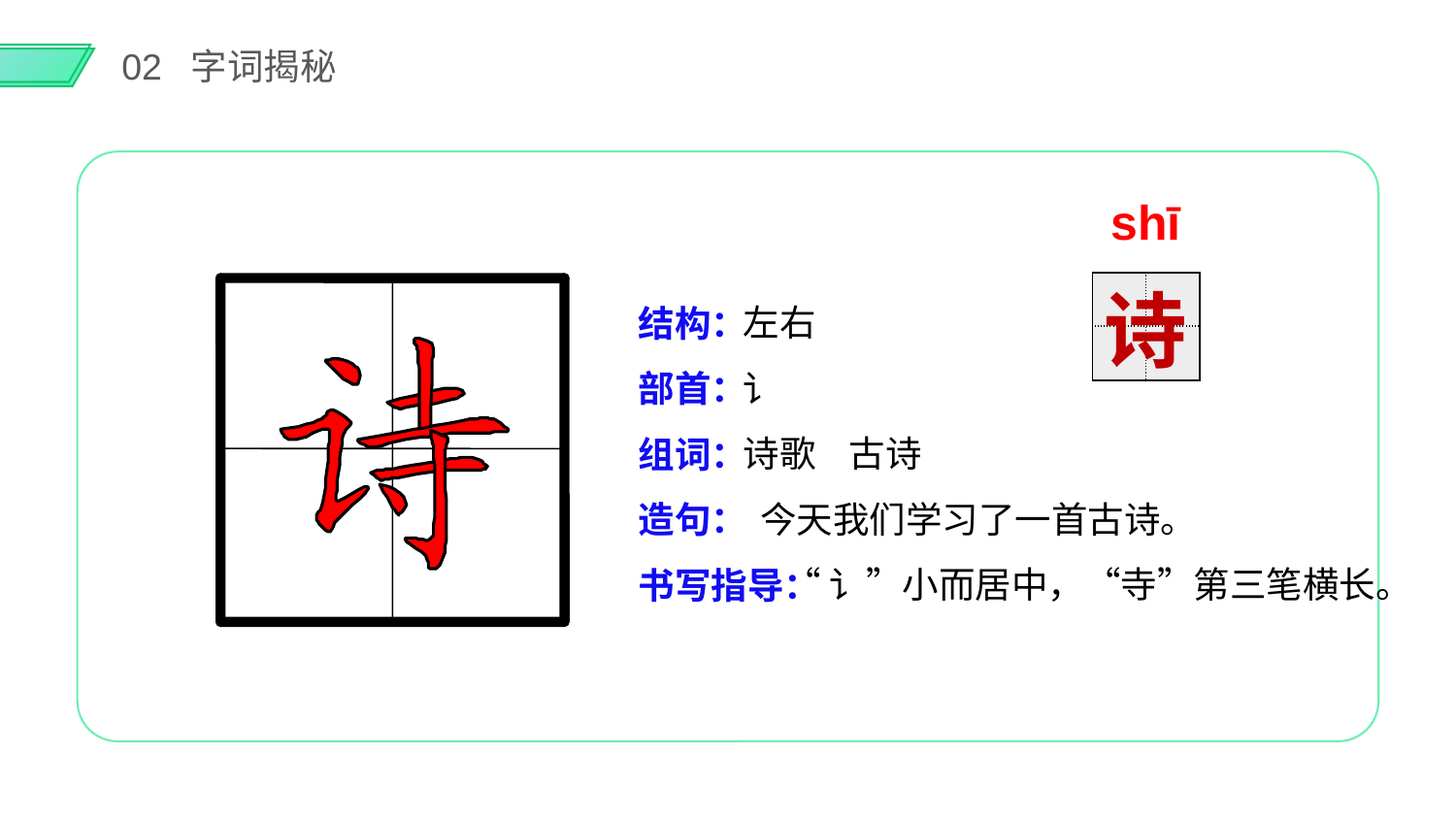

02  字词揭秘
shī
|  |  |
| --- | --- |
|  |  |
左右
讠
诗歌    古诗
 今天我们学习了一首古诗。
     “讠”小而居中，“寺”第三笔横长。
结构：
部首：
组词：
造句：
书写指导：
诗